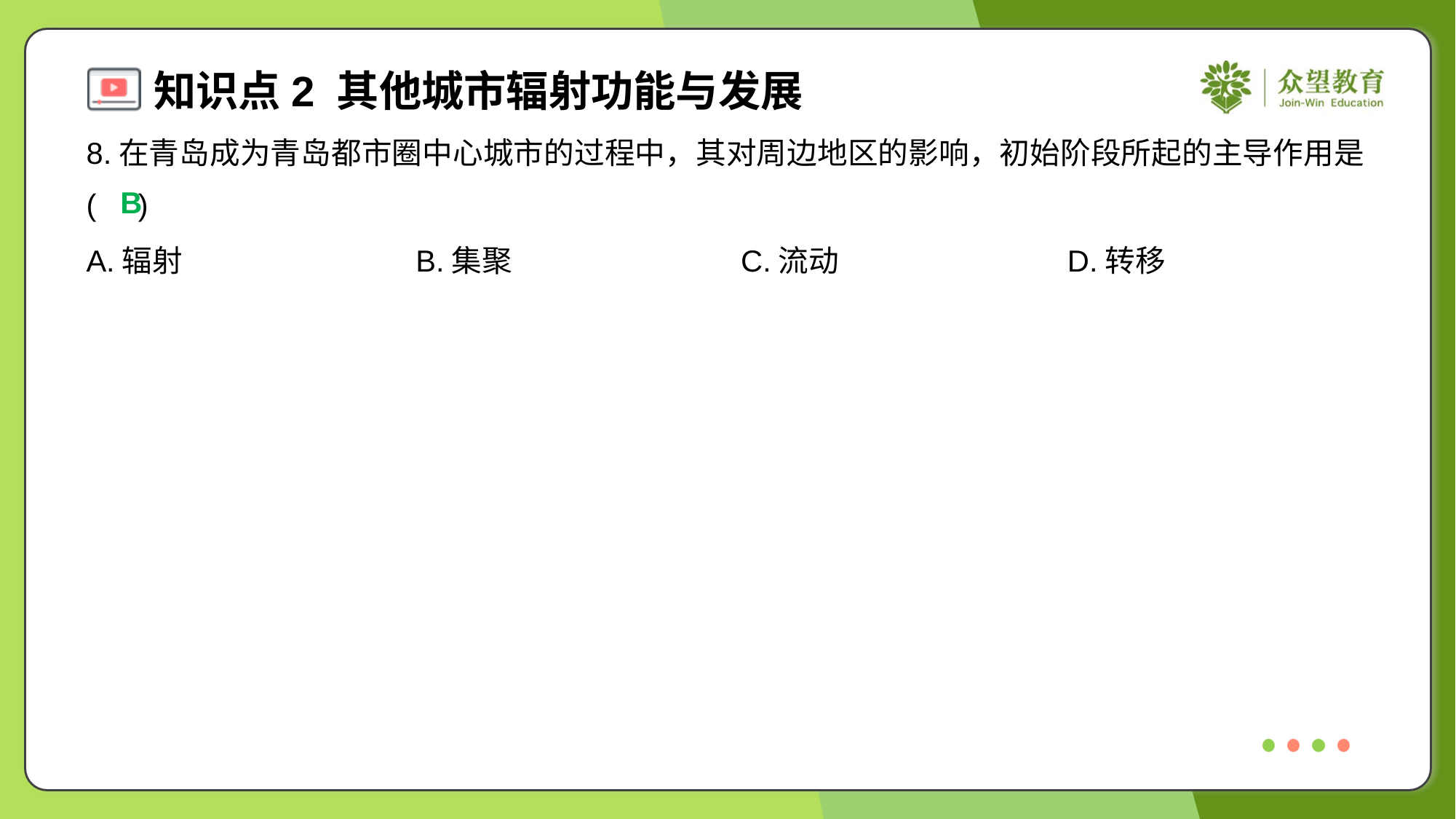

8.在青岛成为青岛都市圈中心城市的过程中，其对周边地区的影响，初始阶段所起的主导作用是
(     )
B
A.辐射	B.集聚	C.流动	D.转移